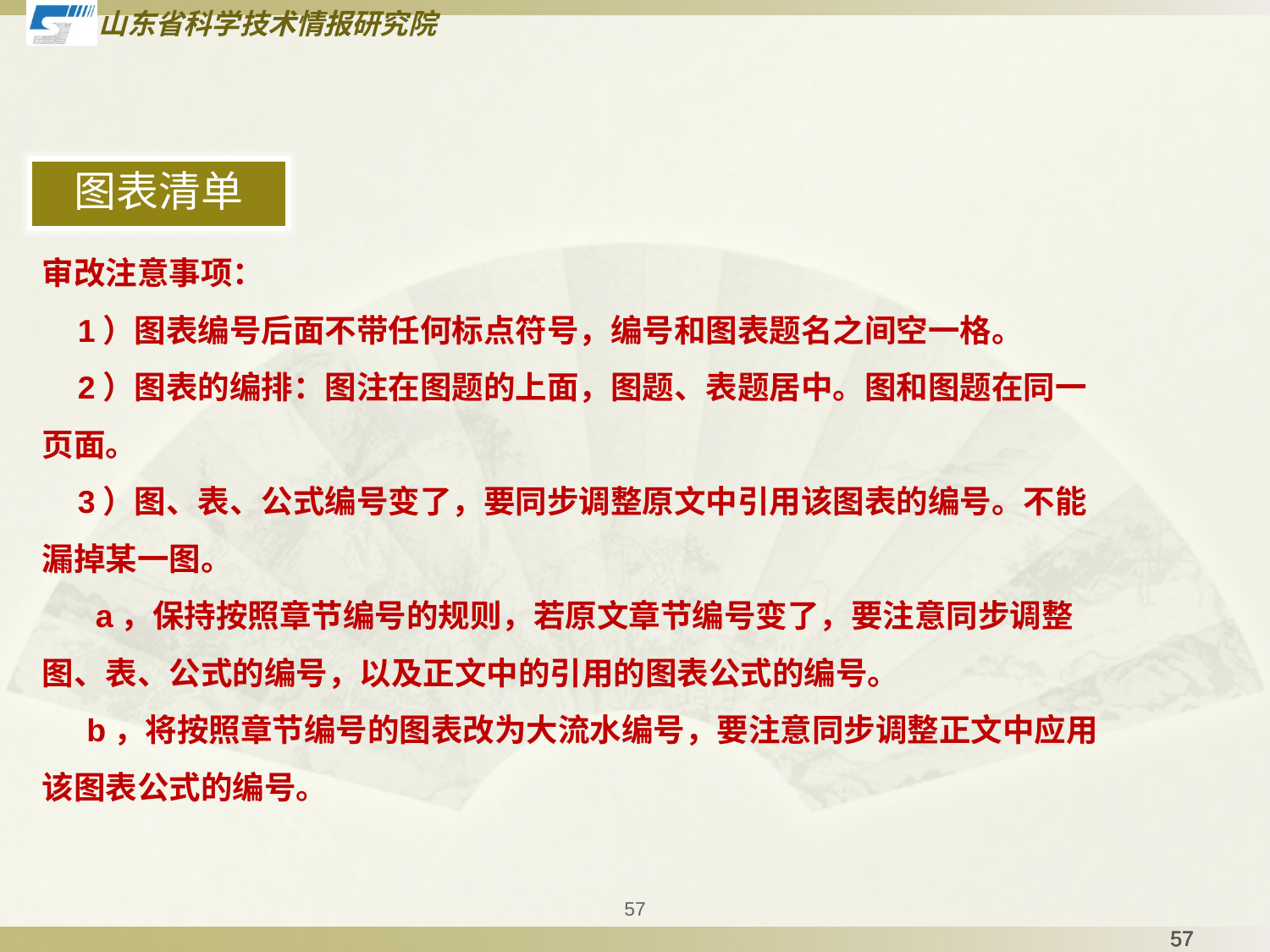

图表清单
审改注意事项：
    1）图表编号后面不带任何标点符号，编号和图表题名之间空一格。
    2）图表的编排：图注在图题的上面，图题、表题居中。图和图题在同一页面。
    3）图、表、公式编号变了，要同步调整原文中引用该图表的编号。不能漏掉某一图。
      a，保持按照章节编号的规则，若原文章节编号变了，要注意同步调整   图、表、公式的编号，以及正文中的引用的图表公式的编号。
     b，将按照章节编号的图表改为大流水编号，要注意同步调整正文中应用该图表公式的编号。

57
57
57
57
57
57
57
57